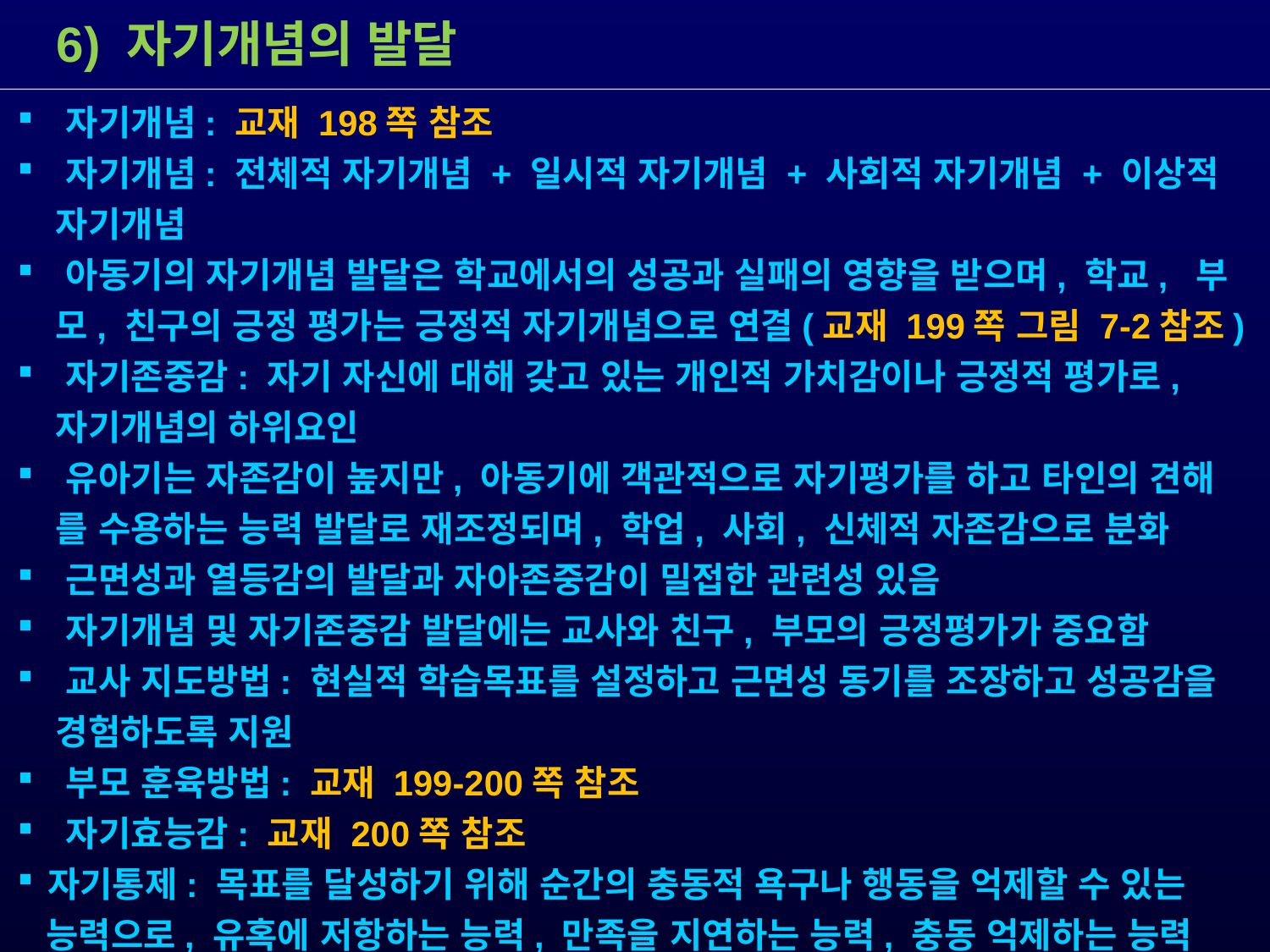

6) 자기개념의 발달
 자기개념: 교재 198쪽 참조
 자기개념: 전체적 자기개념 + 일시적 자기개념 + 사회적 자기개념 + 이상적
   자기개념
 아동기의 자기개념 발달은 학교에서의 성공과 실패의 영향을 받으며, 학교,  부
   모, 친구의 긍정 평가는 긍정적 자기개념으로 연결(교재 199쪽 그림 7-2참조)
 자기존중감: 자기 자신에 대해 갖고 있는 개인적 가치감이나 긍정적 평가로,
   자기개념의 하위요인
 유아기는 자존감이 높지만, 아동기에 객관적으로 자기평가를 하고 타인의 견해
   를 수용하는 능력 발달로 재조정되며, 학업, 사회, 신체적 자존감으로 분화
 근면성과 열등감의 발달과 자아존중감이 밀접한 관련성 있음
 자기개념 및 자기존중감 발달에는 교사와 친구, 부모의 긍정평가가 중요함
 교사 지도방법: 현실적 학습목표를 설정하고 근면성 동기를 조장하고 성공감을
   경험하도록 지원
 부모 훈육방법: 교재 199-200쪽 참조
 자기효능감: 교재 200쪽 참조
자기통제: 목표를 달성하기 위해 순간의 충동적 욕구나 행동을 억제할 수 있는
  능력으로, 유혹에 저항하는 능력, 만족을 지연하는 능력, 충동 억제하는 능력